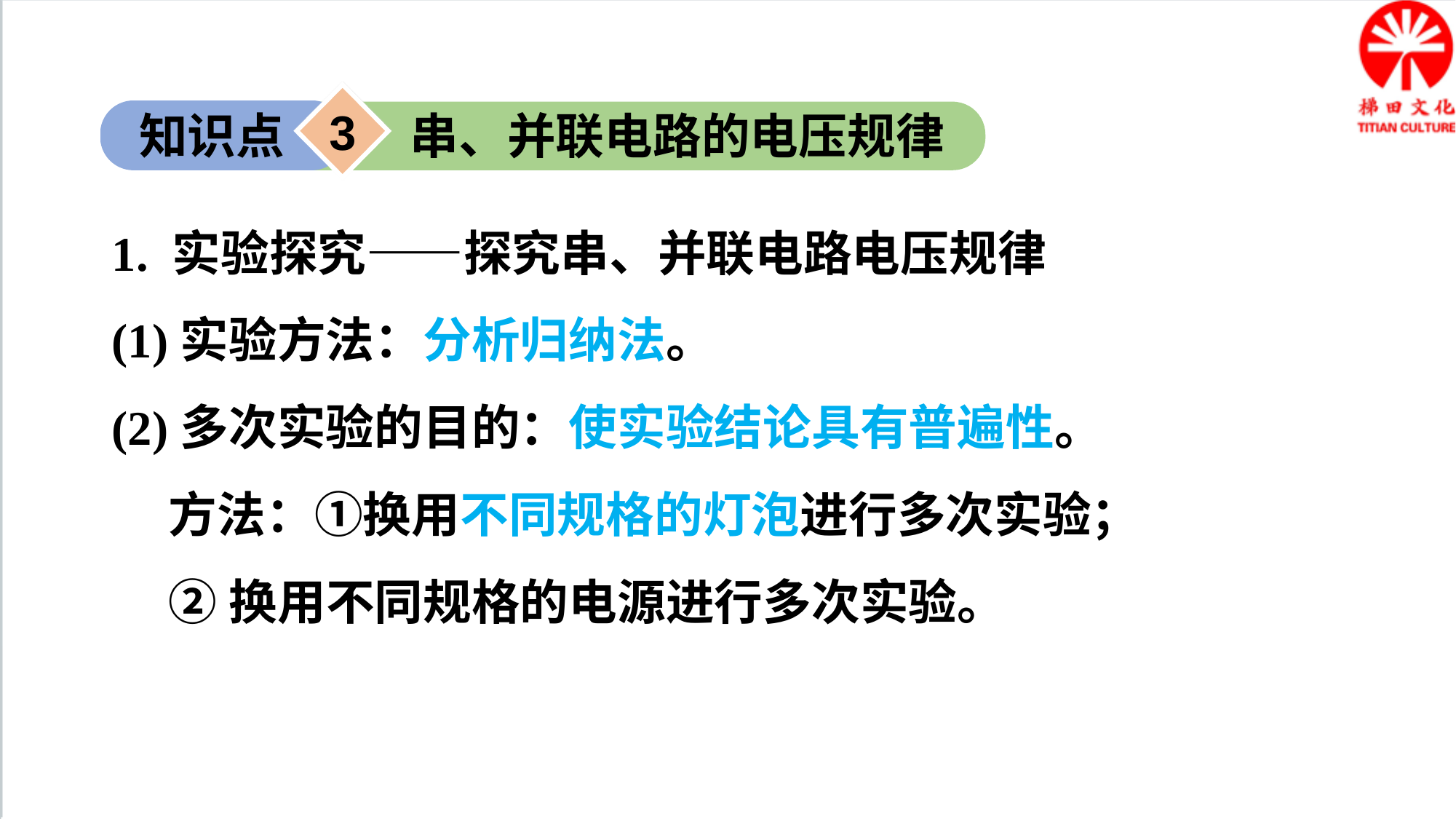

3
知识点
串、并联电路的电压规律

1. 实验探究——探究串、并联电路电压规律
(1)实验方法：分析归纳法。
(2)多次实验的目的：使实验结论具有普遍性。
方法：①换用不同规格的灯泡进行多次实验；
②换用不同规格的电源进行多次实验。